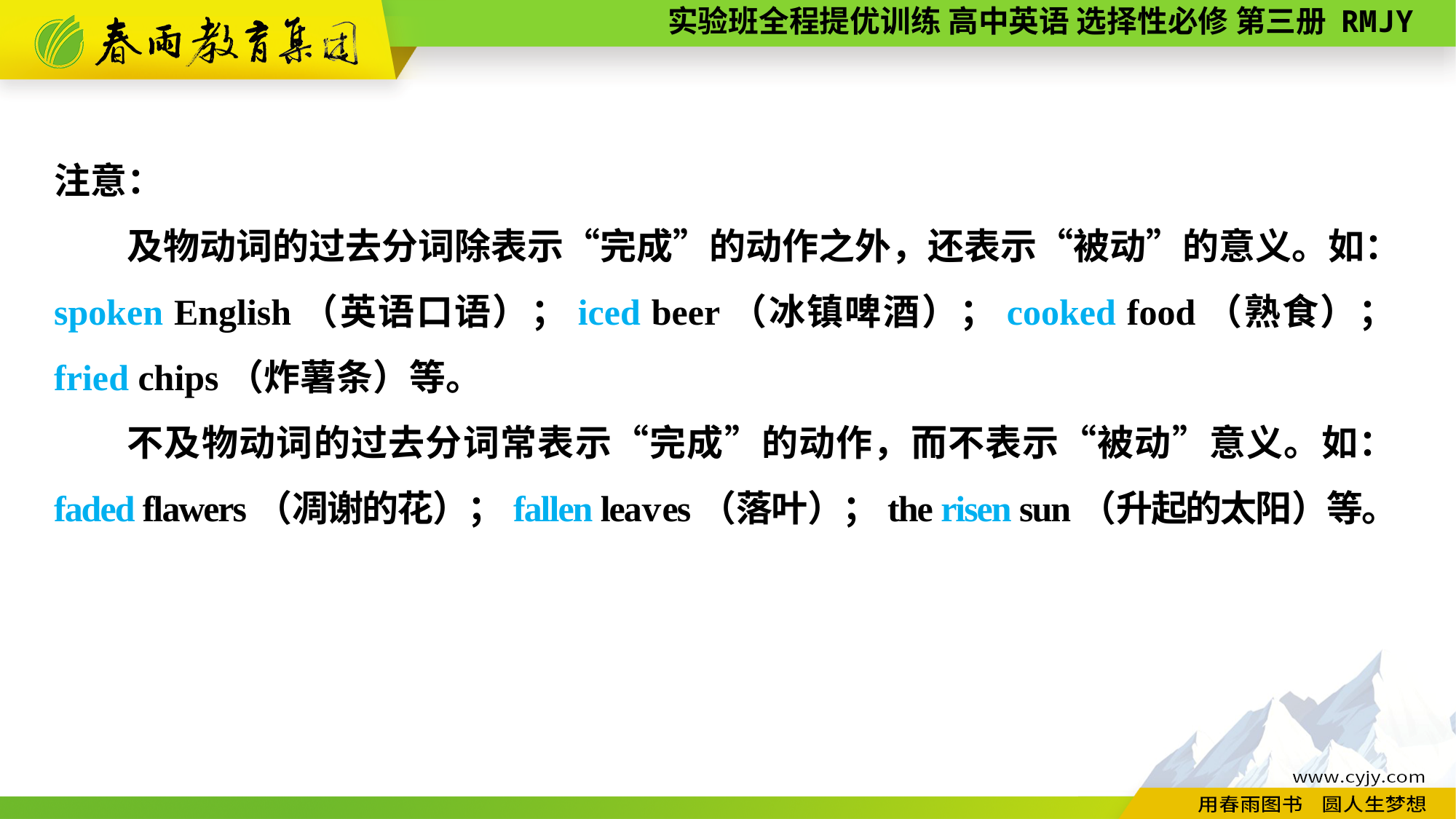

注意：
　　及物动词的过去分词除表示“完成”的动作之外，还表示“被动”的意义。如：spoken English（英语口语）；iced beer（冰镇啤酒）；cooked food（熟食）；fried chips（炸薯条）等。
不及物动词的过去分词常表示“完成”的动作，而不表示“被动”意义。如：faded flawers（凋谢的花）；fallen leaves（落叶）；the risen sun（升起的太阳）等。